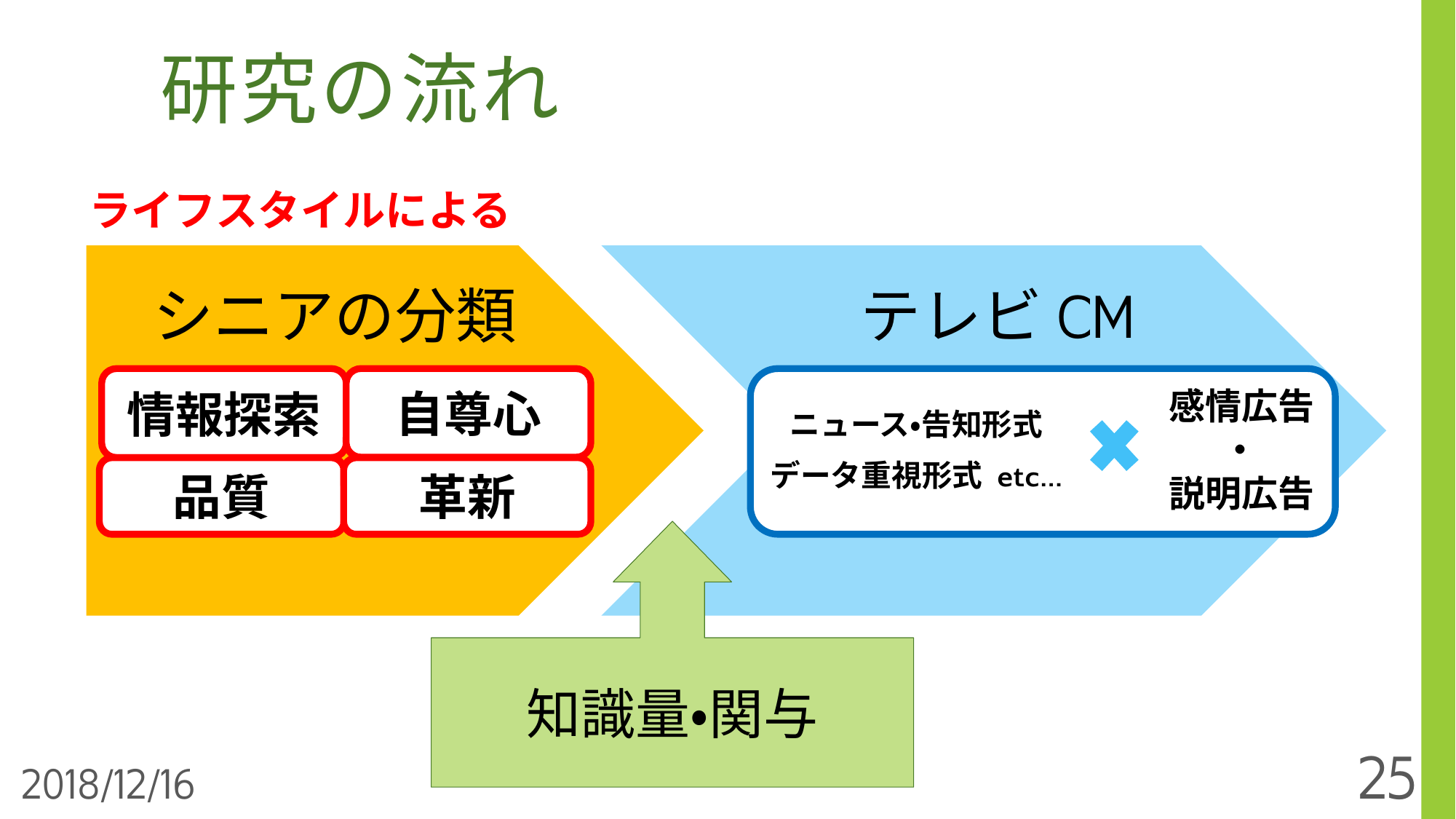

# 研究の流れ
ライフスタイルによる

シニアの分類
テレビCM
自尊心
情報探索

 感情広告
・
 説明広告
ニュース・告知形式
データ重視形式 etc…

品質
革新
知識量・関与
25
2018/12/16